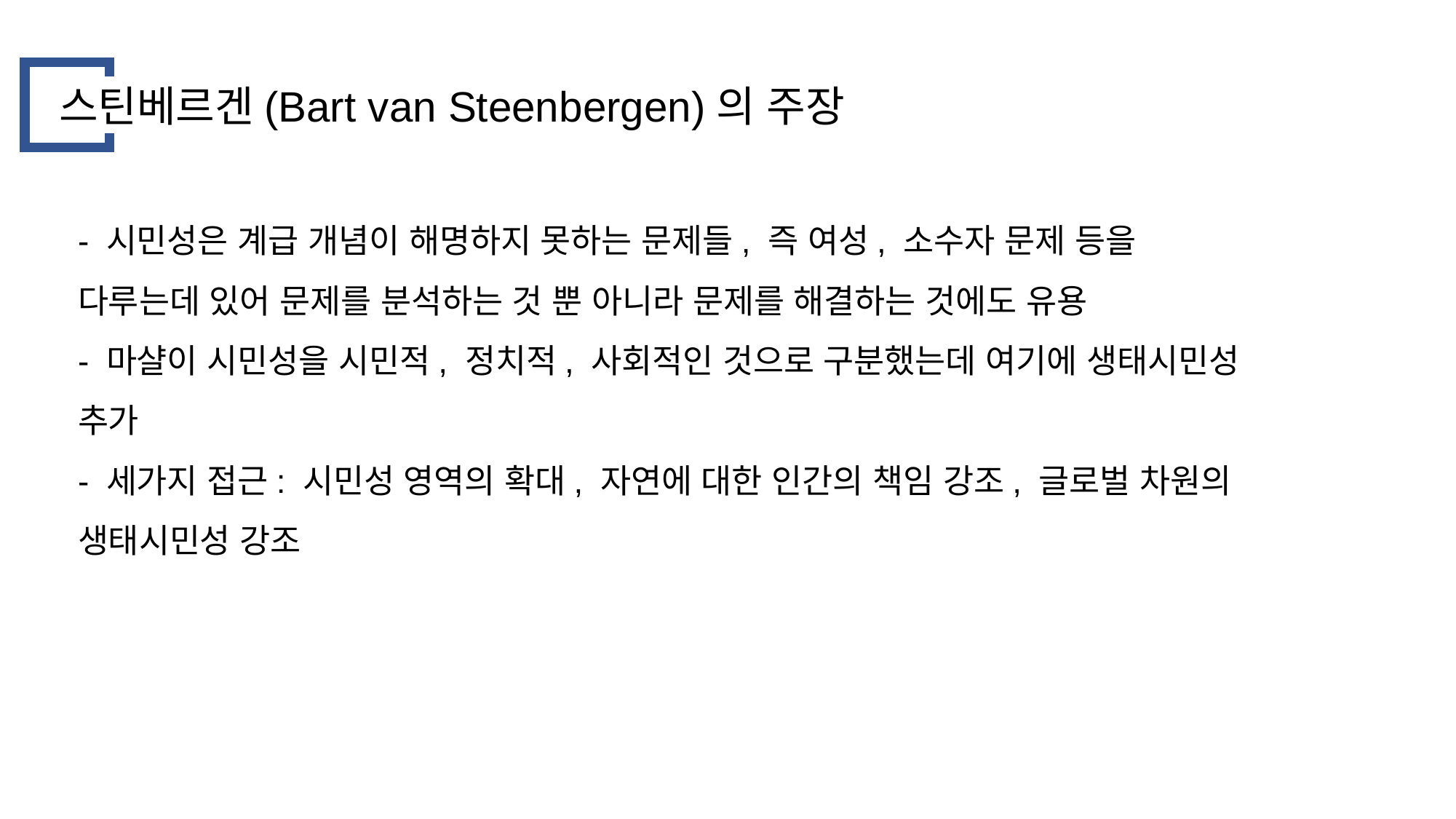

스틴베르겐(Bart van Steenbergen)의 주장
- 시민성은 계급 개념이 해명하지 못하는 문제들, 즉 여성, 소수자 문제 등을 다루는데 있어 문제를 분석하는 것 뿐 아니라 문제를 해결하는 것에도 유용
- 마샬이 시민성을 시민적, 정치적, 사회적인 것으로 구분했는데 여기에 생태시민성 추가
- 세가지 접근: 시민성 영역의 확대, 자연에 대한 인간의 책임 강조, 글로벌 차원의 생태시민성 강조